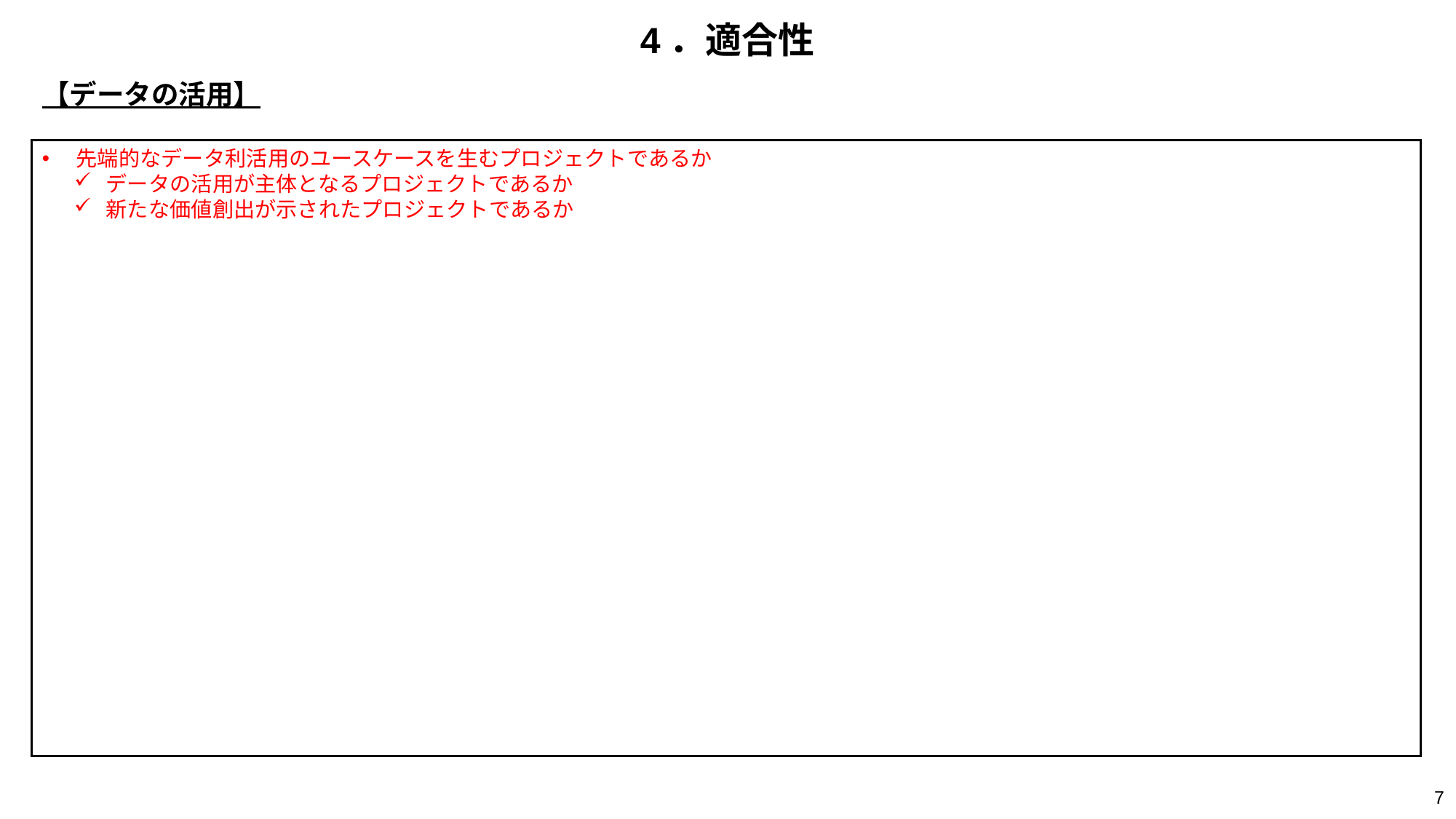

# 4．適合性
【データの活用】
先端的なデータ利活用のユースケースを生むプロジェクトであるか
データの活用が主体となるプロジェクトであるか
新たな価値創出が示されたプロジェクトであるか

7